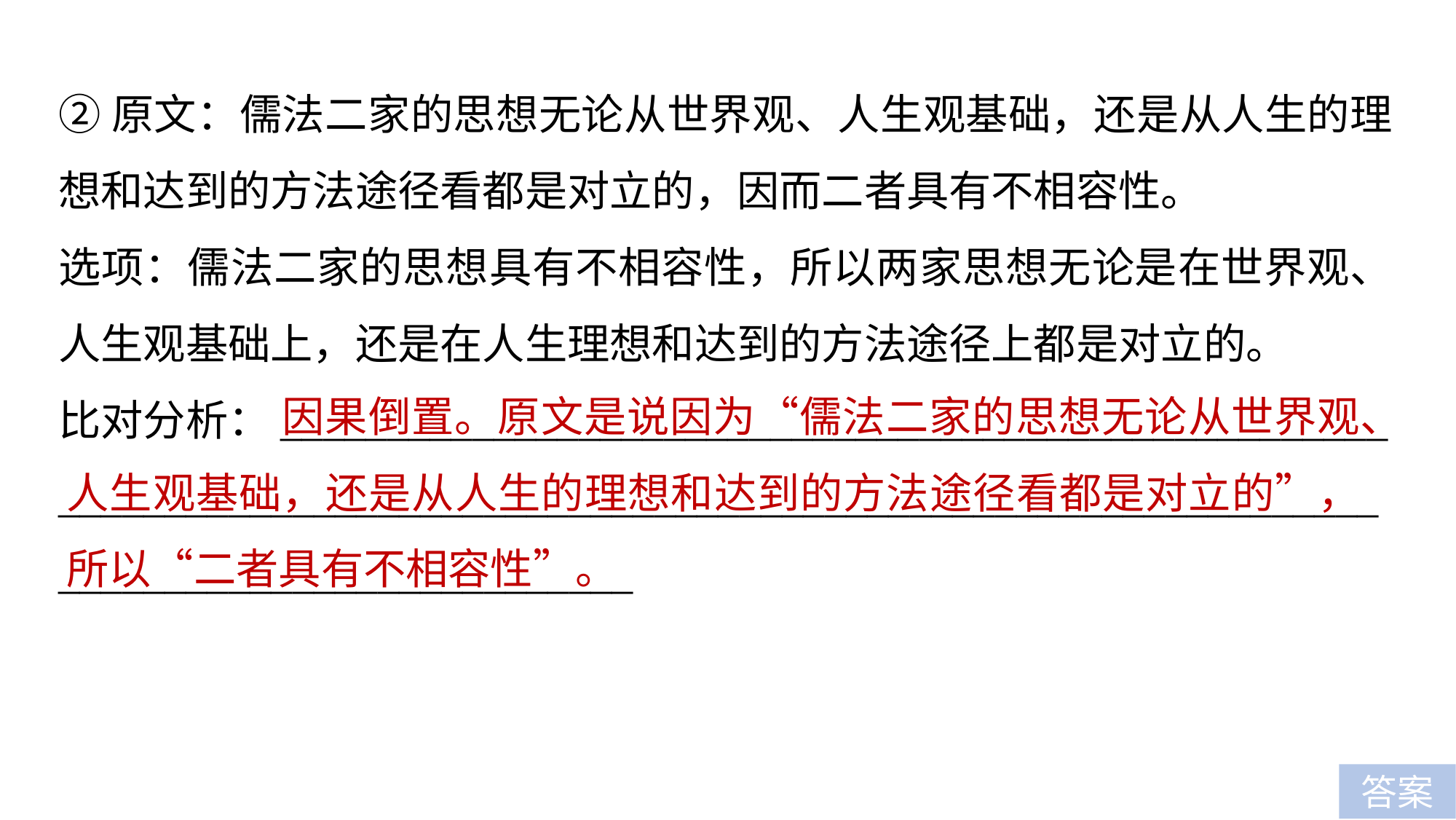

②原文：儒法二家的思想无论从世界观、人生观基础，还是从人生的理想和达到的方法途径看都是对立的，因而二者具有不相容性。
选项：儒法二家的思想具有不相容性，所以两家思想无论是在世界观、人生观基础上，还是在人生理想和达到的方法途径上都是对立的。
比对分析：____________________________________________________
_________________________________________________________________________________________
                    因果倒置。原文是说因为“儒法二家的思想无论从世界观、人生观基础，还是从人生的理想和达到的方法途径看都是对立的”，所以“二者具有不相容性”。
答案